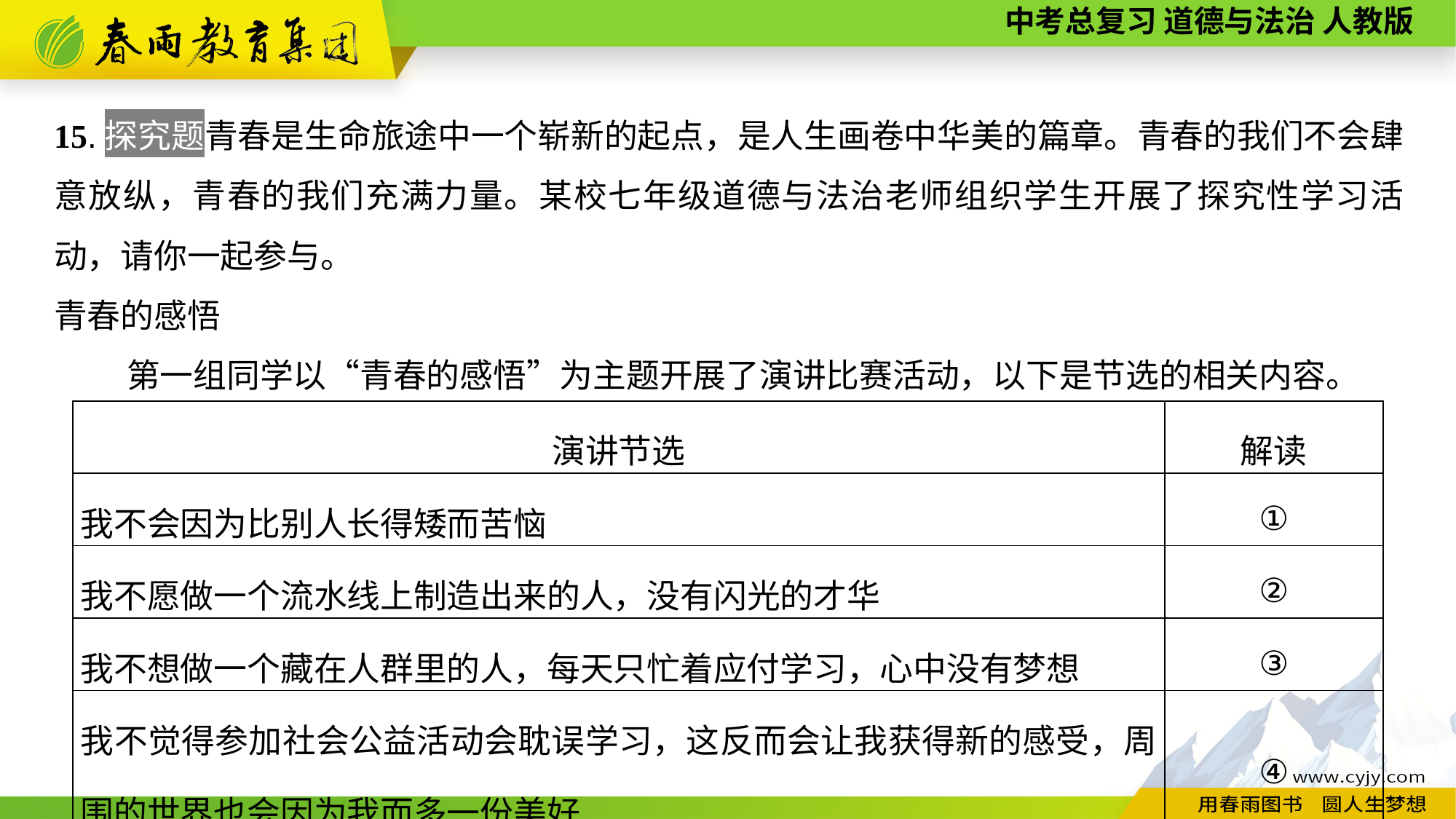

15.探究题青春是生命旅途中一个崭新的起点，是人生画卷中华美的篇章。青春的我们不会肆意放纵，青春的我们充满力量。某校七年级道德与法治老师组织学生开展了探究性学习活动，请你一起参与。
青春的感悟
第一组同学以“青春的感悟”为主题开展了演讲比赛活动，以下是节选的相关内容。
| 演讲节选 | 解读 |
| --- | --- |
| 我不会因为比别人长得矮而苦恼 | ① |
| 我不愿做一个流水线上制造出来的人，没有闪光的才华 | ② |
| 我不想做一个藏在人群里的人，每天只忙着应付学习，心中没有梦想 | ③ |
| 我不觉得参加社会公益活动会耽误学习，这反而会让我获得新的感受，周围的世界也会因为我而多一份美好 | ④ |